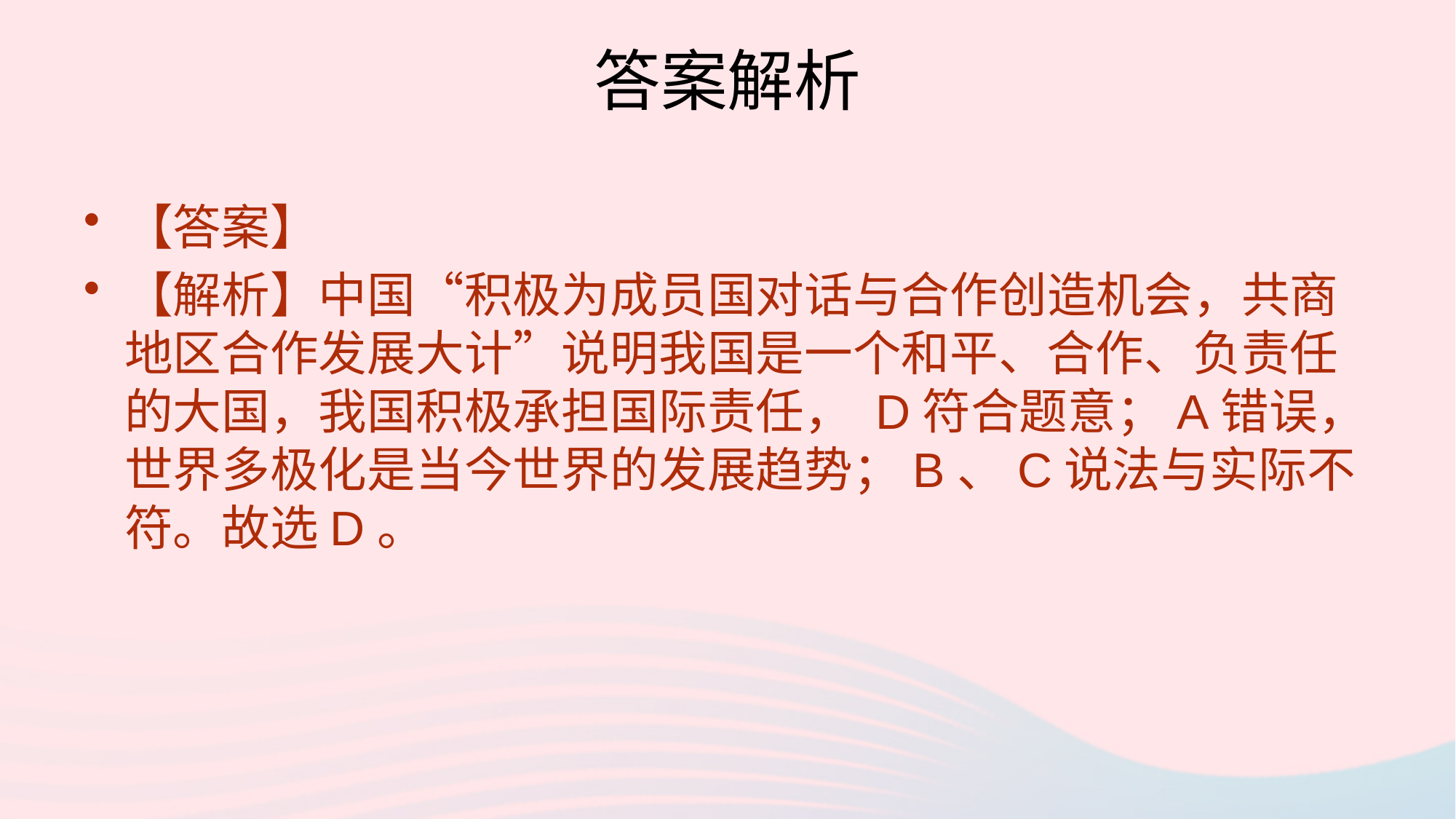

# 答案解析
【答案】
【解析】中国“积极为成员国对话与合作创造机会，共商地区合作发展大计”说明我国是一个和平、合作、负责任的大国，我国积极承担国际责任， D符合题意；A错误，世界多极化是当今世界的发展趋势；B、C说法与实际不符。故选D。